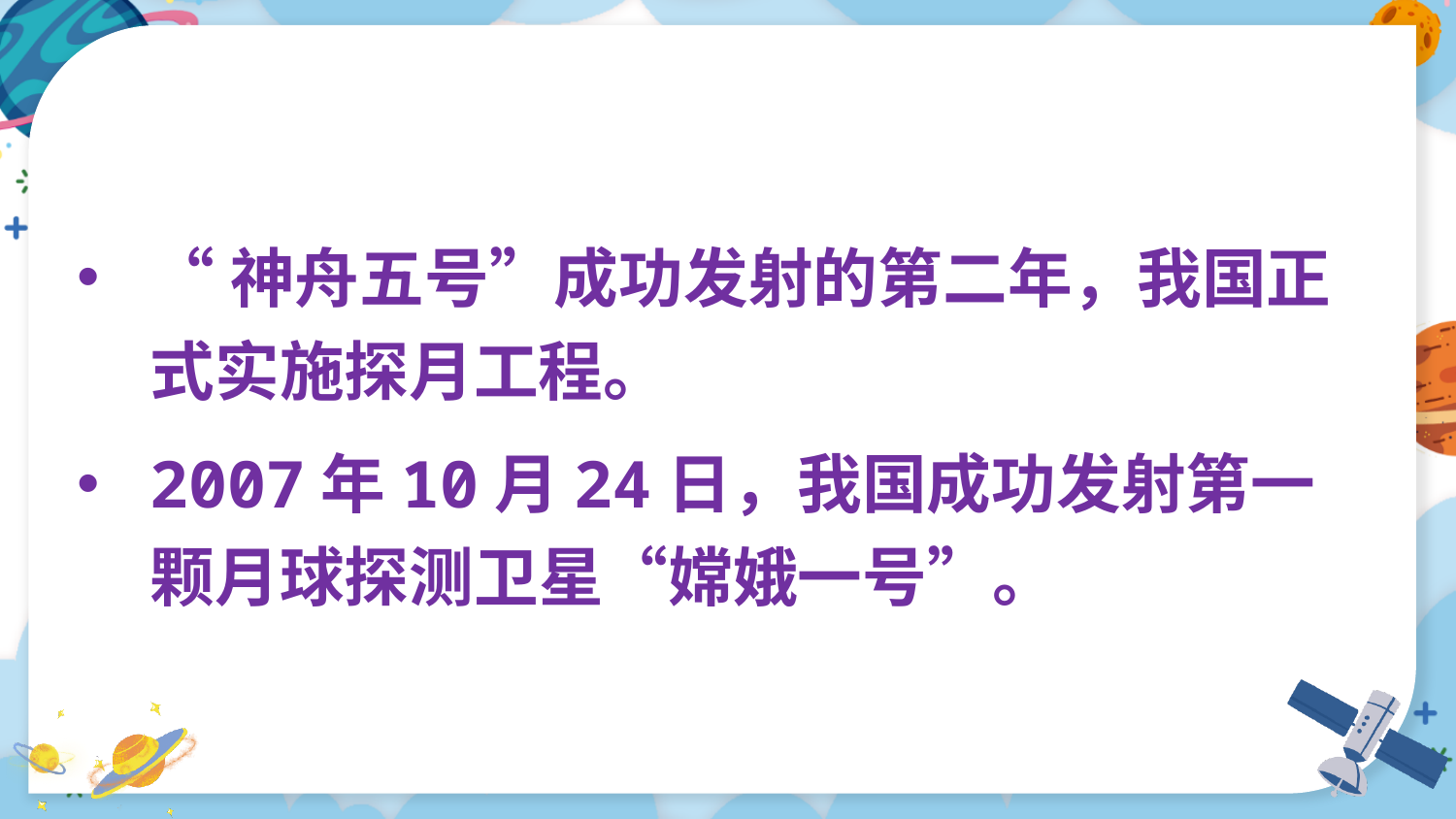

“神舟五号”成功发射的第二年，我国正式实施探月工程。
2007年10月24日，我国成功发射第一颗月球探测卫星“嫦娥一号”。